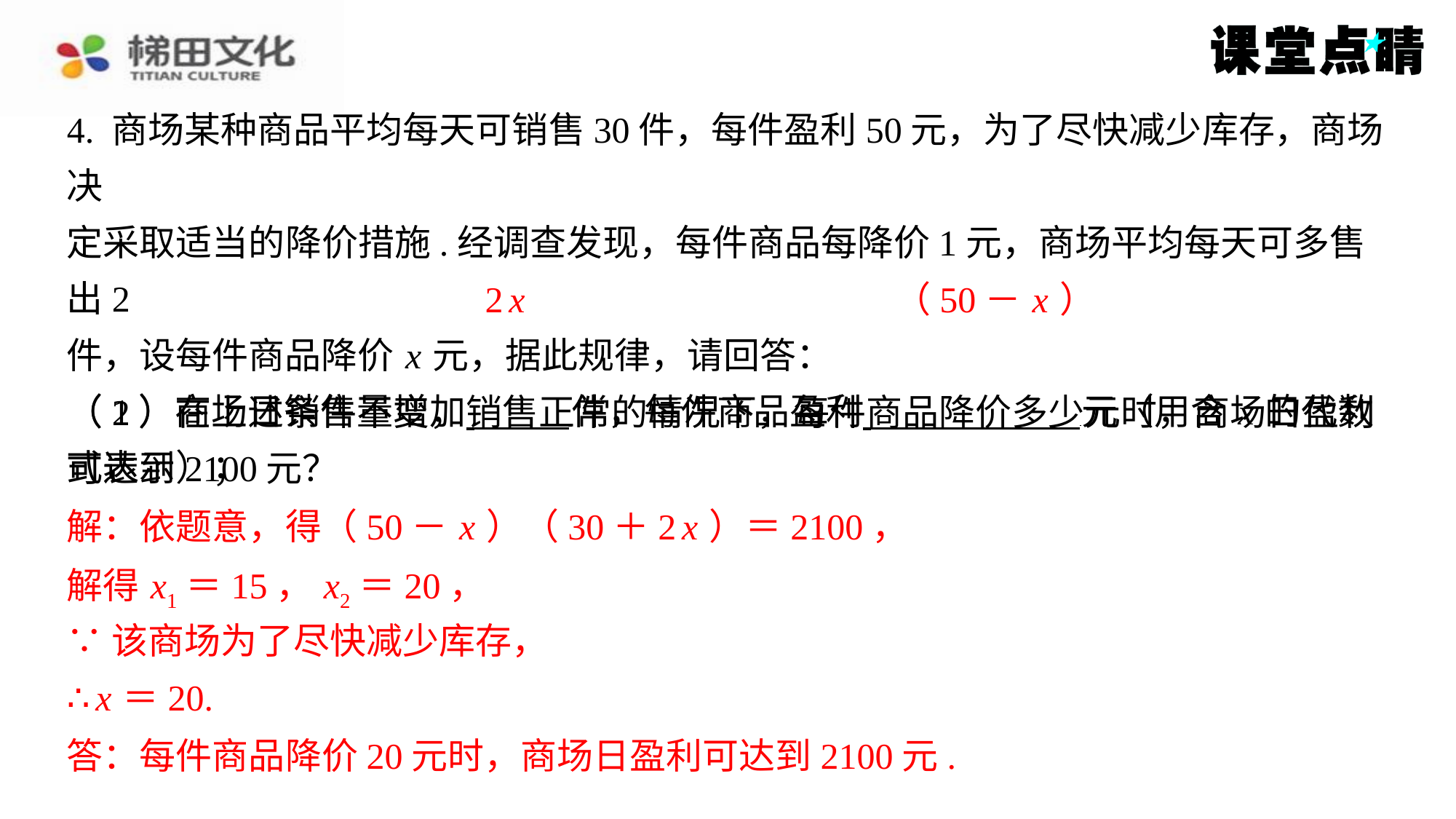

4. 商场某种商品平均每天可销售30件，每件盈利50元，为了尽快减少库存，商场决
定采取适当的降价措施.经调查发现，每件商品每降价1元，商场平均每天可多售出2
件，设每件商品降价 x 元，据此规律，请回答：
（1）商场日销售量增加                件，每件商品盈利                                 元（用含 x 的代数
式表示）；
2 x
（50－ x ）
（2）在上述条件不变，销售正常的情况下，每件商品降价多少元时，商场日盈利
可达到2100元？
解：依题意，得（50－ x ）（30＋2 x ）＝2100，
解得 x1＝15， x2＝20，
∵该商场为了尽快减少库存，
∴ x ＝20.
解：依题意，得（50－ x ）（30＋2 x ）＝2100，
解得 x1＝15， x2＝20，
∵该商场为了尽快减少库存，
答：每件商品降价20元时，商场日盈利可达到2100元.
∴ x ＝20.
答：每件商品降价20元时，商场日盈利可达到2100元.